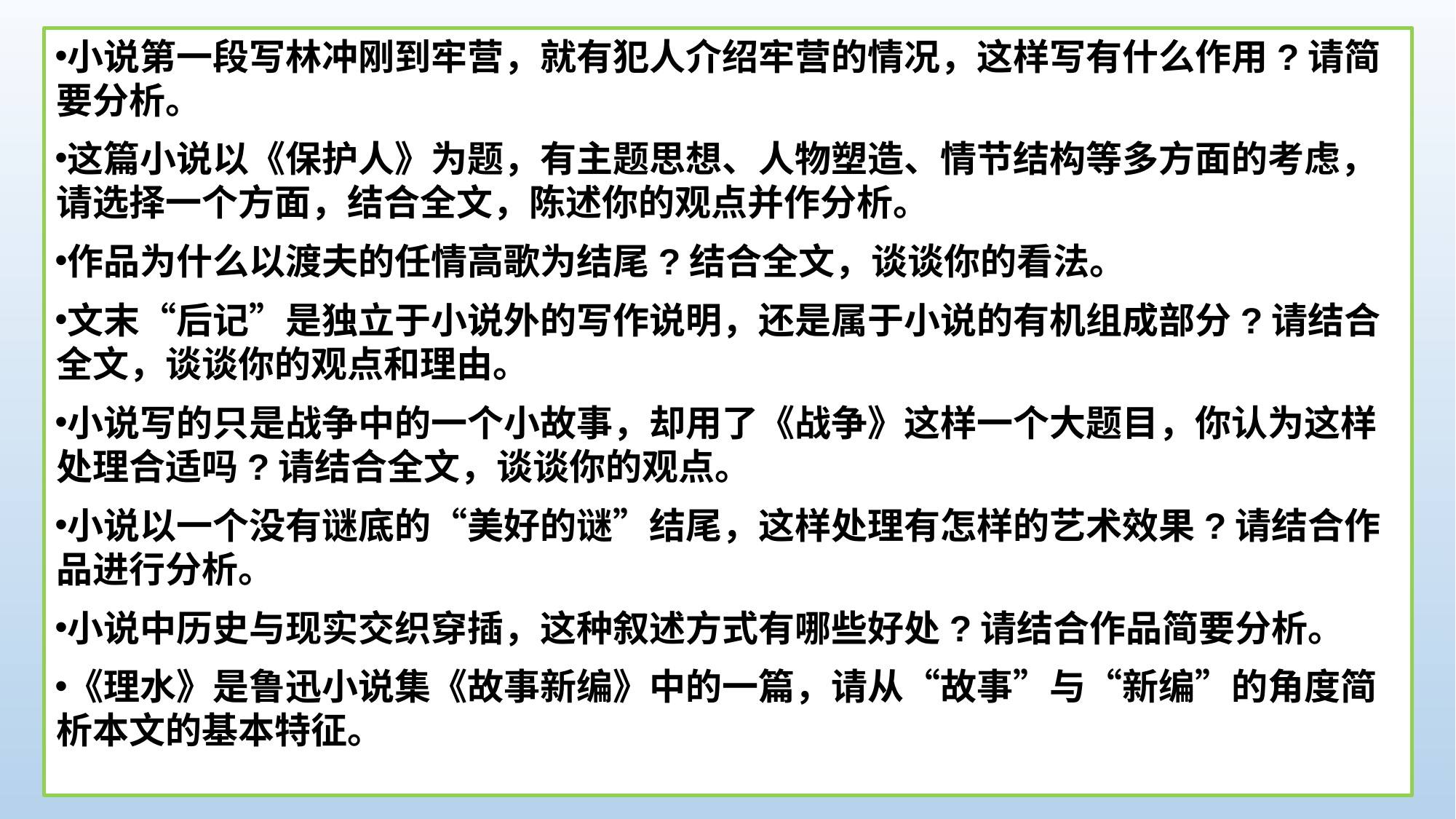

小说第一段写林冲刚到牢营，就有犯人介绍牢营的情况，这样写有什么作用?请简要分析。
这篇小说以《保护人》为题，有主题思想、人物塑造、情节结构等多方面的考虑，请选择一个方面，结合全文，陈述你的观点并作分析。
作品为什么以渡夫的任情高歌为结尾?结合全文，谈谈你的看法。
文末“后记”是独立于小说外的写作说明，还是属于小说的有机组成部分?请结合全文，谈谈你的观点和理由。
小说写的只是战争中的一个小故事，却用了《战争》这样一个大题目，你认为这样处理合适吗?请结合全文，谈谈你的观点。
小说以一个没有谜底的“美好的谜”结尾，这样处理有怎样的艺术效果?请结合作品进行分析。
小说中历史与现实交织穿插，这种叙述方式有哪些好处?请结合作品简要分析。
《理水》是鲁迅小说集《故事新编》中的一篇，请从“故事”与“新编”的角度简析本文的基本特征。